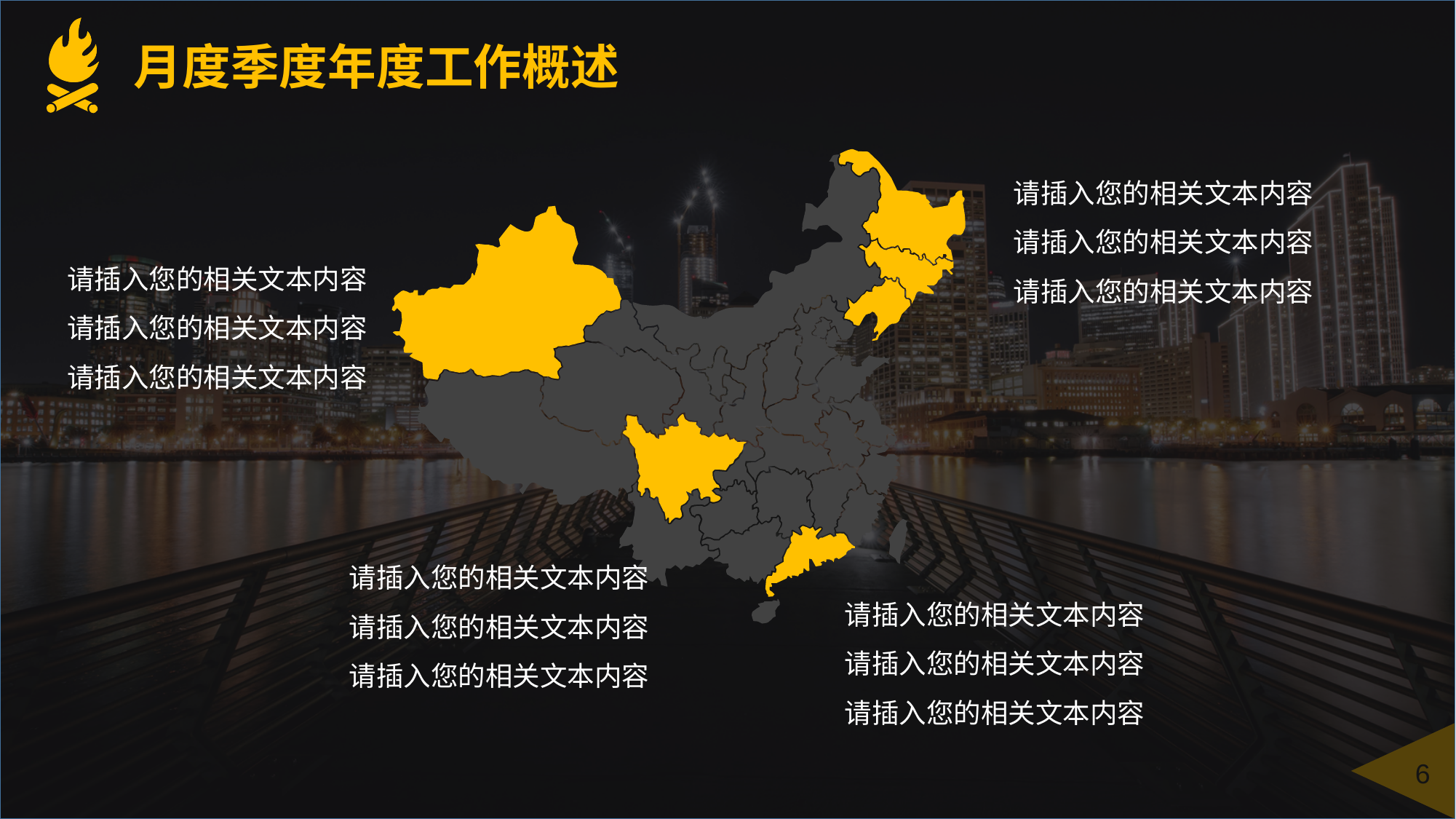

月度季度年度工作概述

请插入您的相关文本内容
请插入您的相关文本内容
请插入您的相关文本内容

请插入您的相关文本内容
请插入您的相关文本内容
请插入您的相关文本内容

请插入您的相关文本内容
请插入您的相关文本内容
请插入您的相关文本内容
请插入您的相关文本内容
请插入您的相关文本内容
请插入您的相关文本内容